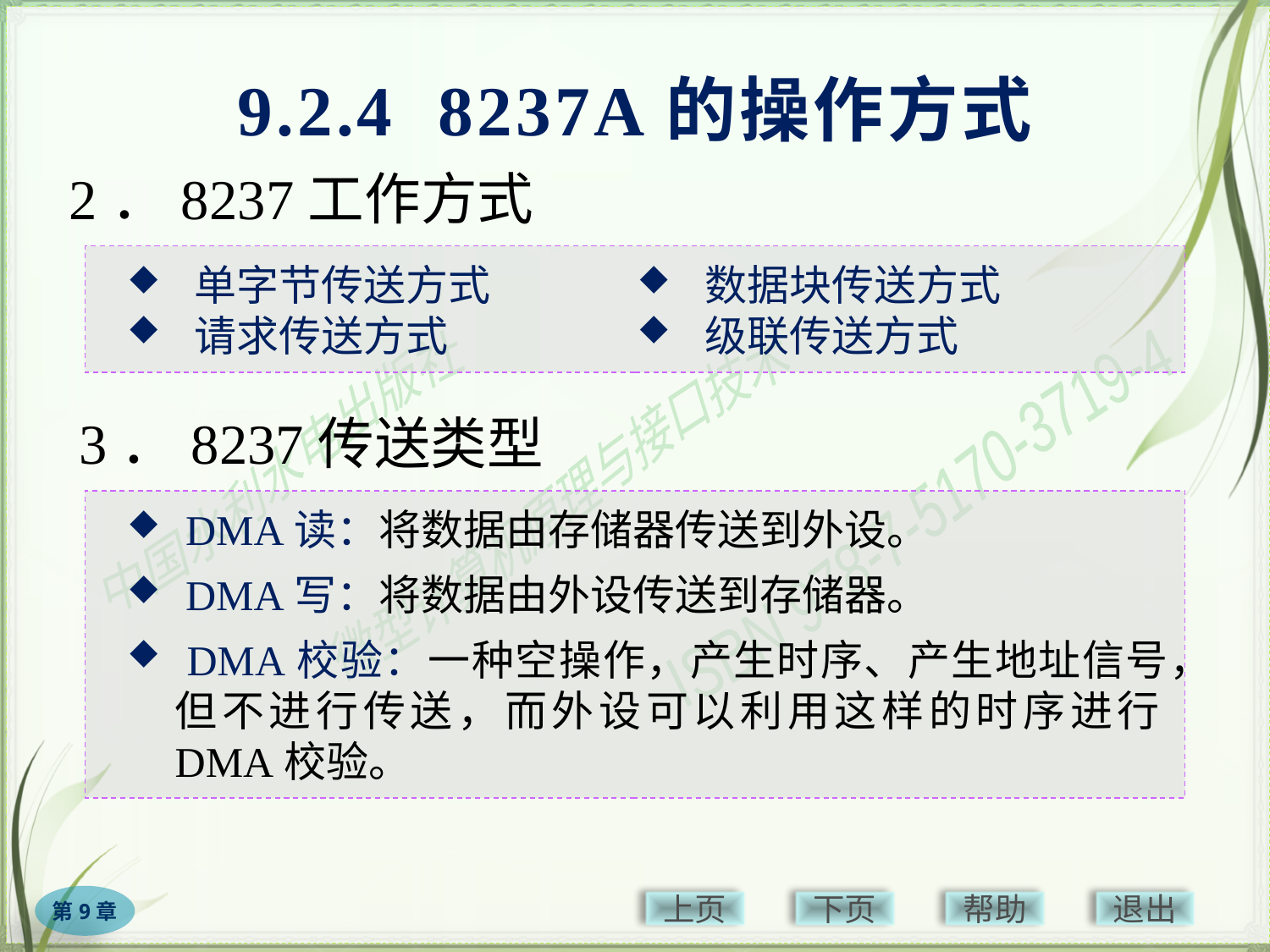

# 9.2.4  8237A的操作方式
2．8237工作方式
 单字节传送方式
 请求传送方式
 数据块传送方式
 级联传送方式
3．8237传送类型
 DMA读：将数据由存储器传送到外设。
 DMA写：将数据由外设传送到存储器。
 DMA校验：一种空操作，产生时序、产生地址信号，但不进行传送，而外设可以利用这样的时序进行DMA校验。